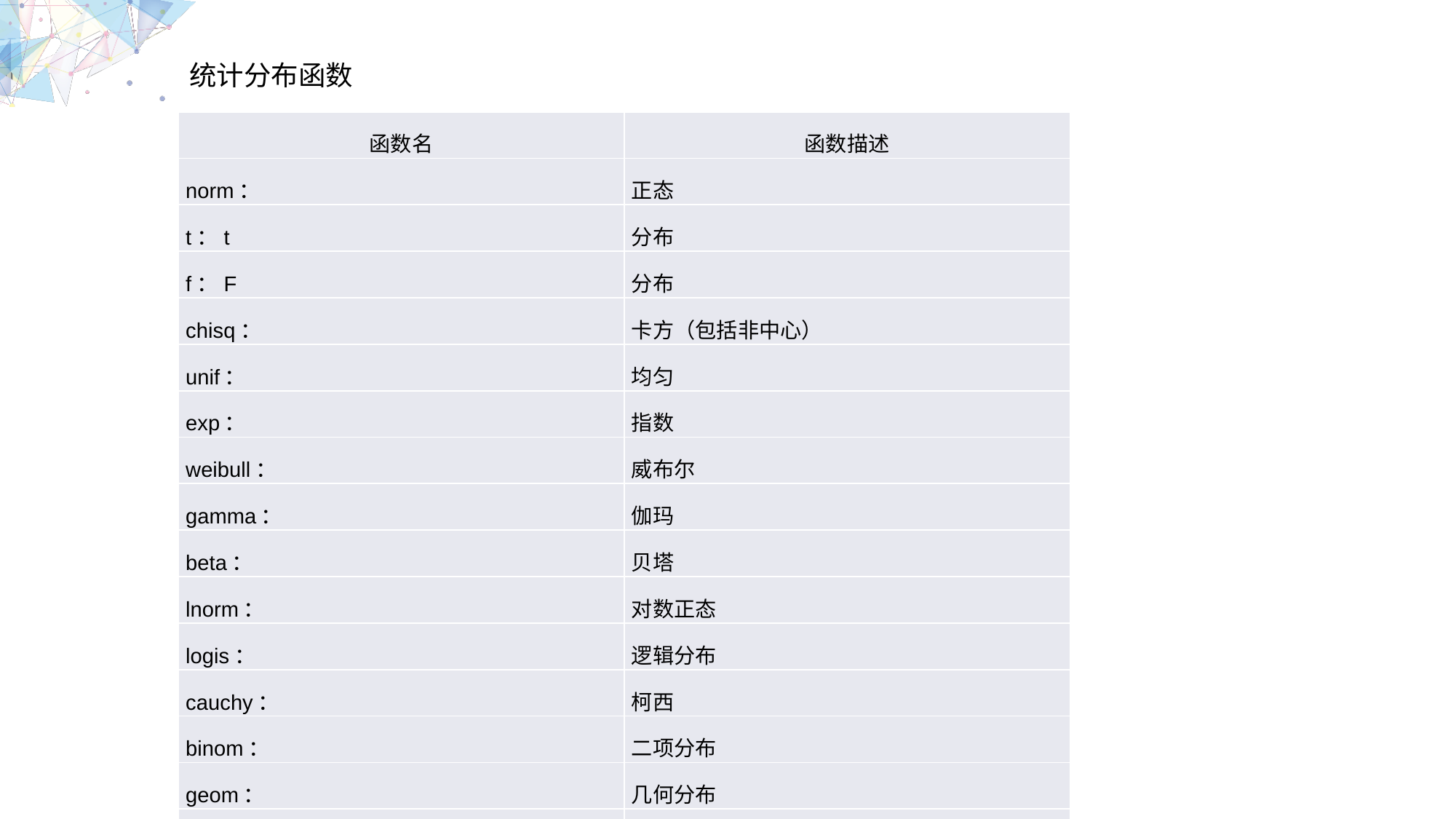

统计分布函数
| 函数名 | 函数描述 |
| --- | --- |
| norm： | 正态 |
| t：t | 分布 |
| f：F | 分布 |
| chisq： | 卡方（包括非中心） |
| unif： | 均匀 |
| exp： | 指数 |
| weibull： | 威布尔 |
| gamma： | 伽玛 |
| beta： | 贝塔 |
| lnorm： | 对数正态 |
| logis： | 逻辑分布 |
| cauchy： | 柯西 |
| binom： | 二项分布 |
| geom： | 几何分布 |
| hyper： | 超几何 |
| nbinom： | 负二项 |
| pois： | 泊松 |
| signrank： | 符号秩， |
| wilcox： | 秩和 |
| tukey： | 学生化极差 |